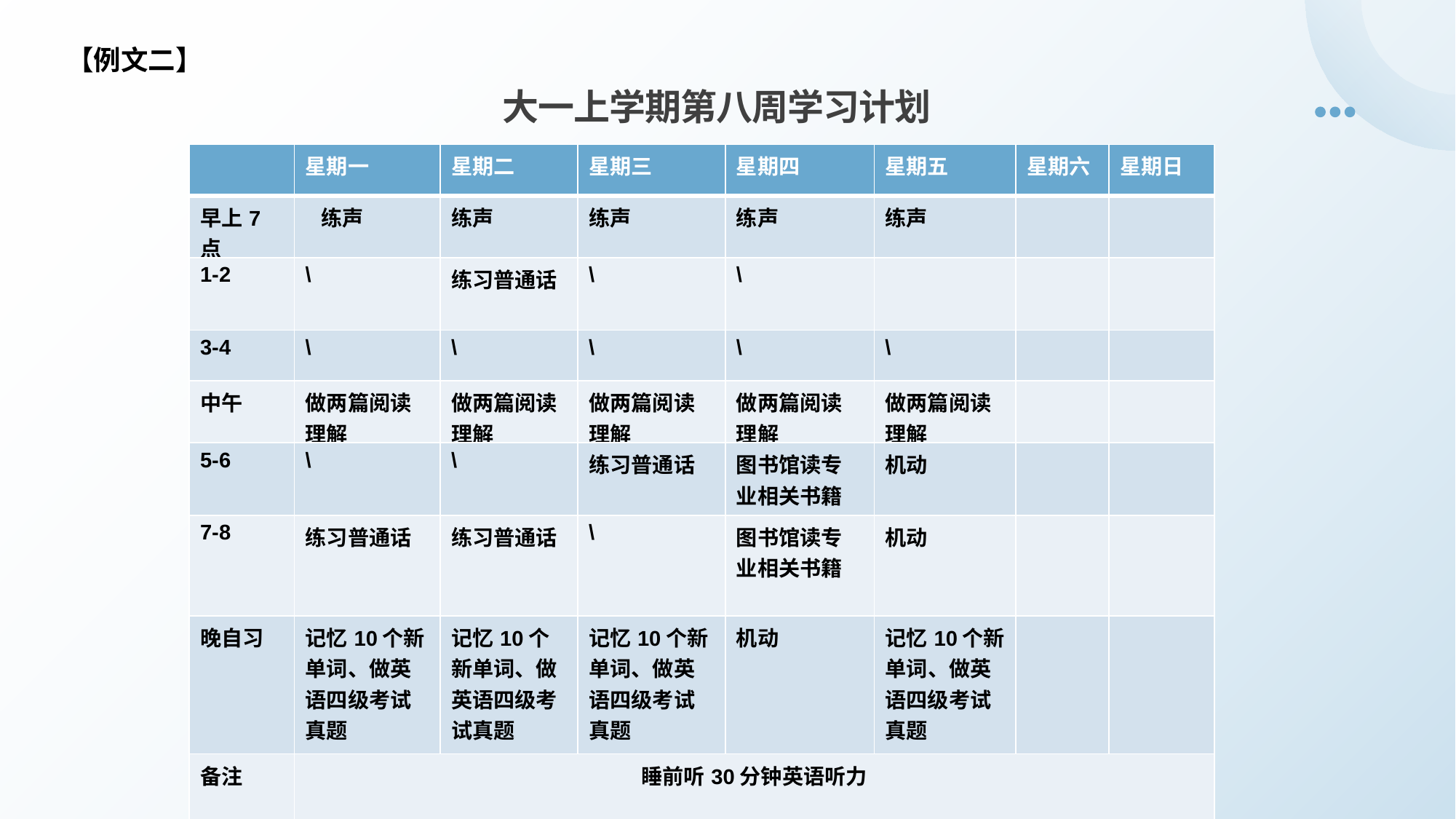

【例文二】
# 大一上学期第八周学习计划
|  | 星期一 | 星期二 | 星期三 | 星期四 | 星期五 | 星期六 | 星期日 |
| --- | --- | --- | --- | --- | --- | --- | --- |
| 早上7点 | 练声 | 练声 | 练声 | 练声 | 练声 |  |  |
| 1-2 | \ | 练习普通话 | \ | \ |  |  |  |
| 3-4 | \ | \ | \ | \ | \ |  |  |
| 中午 | 做两篇阅读理解 | 做两篇阅读理解 | 做两篇阅读理解 | 做两篇阅读理解 | 做两篇阅读理解 |  |  |
| 5-6 | \ | \ | 练习普通话 | 图书馆读专业相关书籍 | 机动 |  |  |
| 7-8 | 练习普通话 | 练习普通话 | \ | 图书馆读专业相关书籍 | 机动 |  |  |
| 晚自习 | 记忆10个新单词、做英语四级考试真题 | 记忆10个新单词、做英语四级考试真题 | 记忆10个新单词、做英语四级考试真题 | 机动 | 记忆10个新单词、做英语四级考试真题 |  |  |
| 备注 | 睡前听30分钟英语听力 |  |  |  |  |  |  |